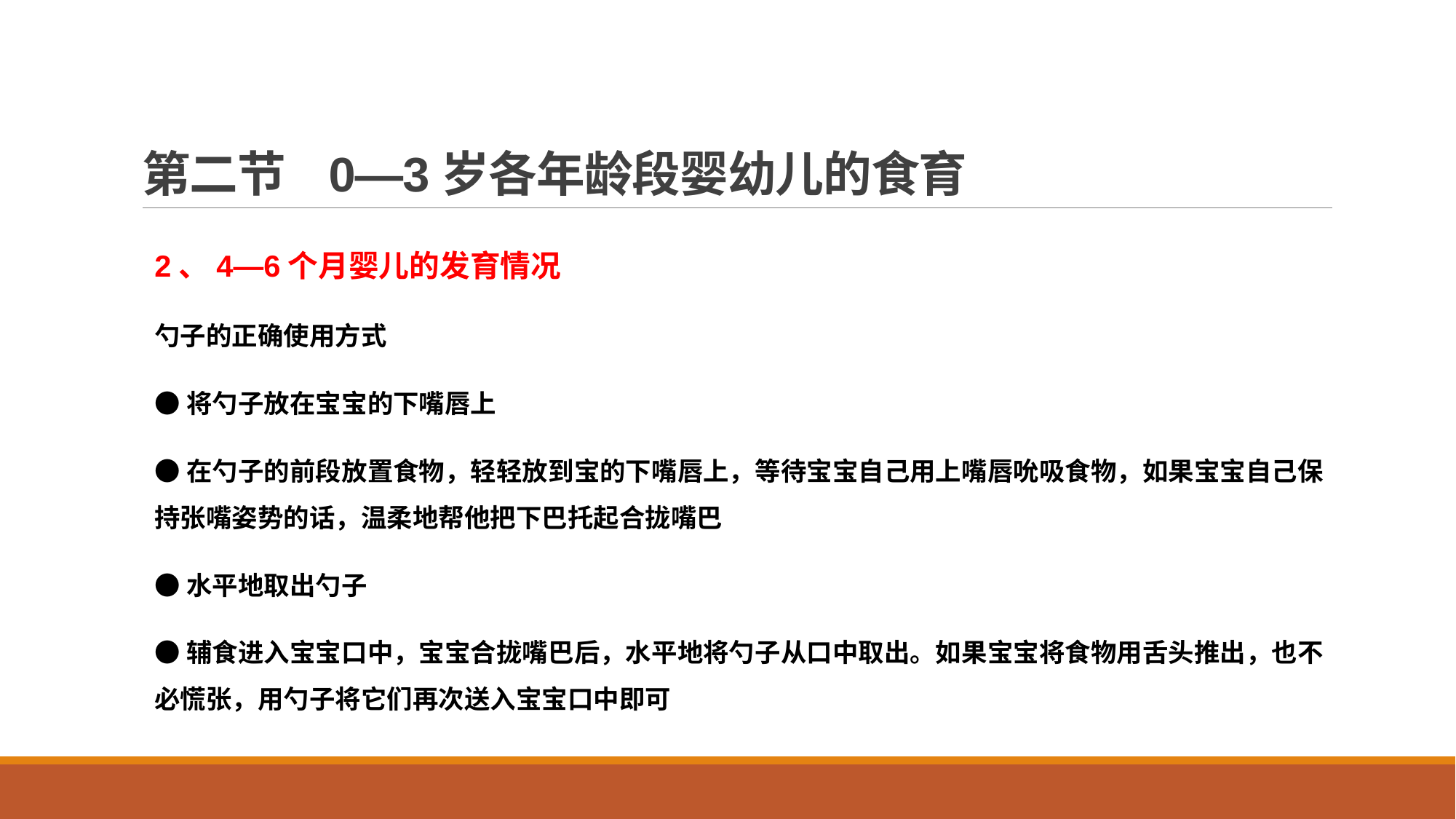

# 第二节   0—3岁各年龄段婴幼儿的食育
2、4—6个月婴儿的发育情况
勺子的正确使用方式
●将勺子放在宝宝的下嘴唇上
●在勺子的前段放置食物，轻轻放到宝的下嘴唇上，等待宝宝自己用上嘴唇吮吸食物，如果宝宝自己保持张嘴姿势的话，温柔地帮他把下巴托起合拢嘴巴
●水平地取出勺子
●辅食进入宝宝口中，宝宝合拢嘴巴后，水平地将勺子从口中取出。如果宝宝将食物用舌头推出，也不必慌张，用勺子将它们再次送入宝宝口中即可